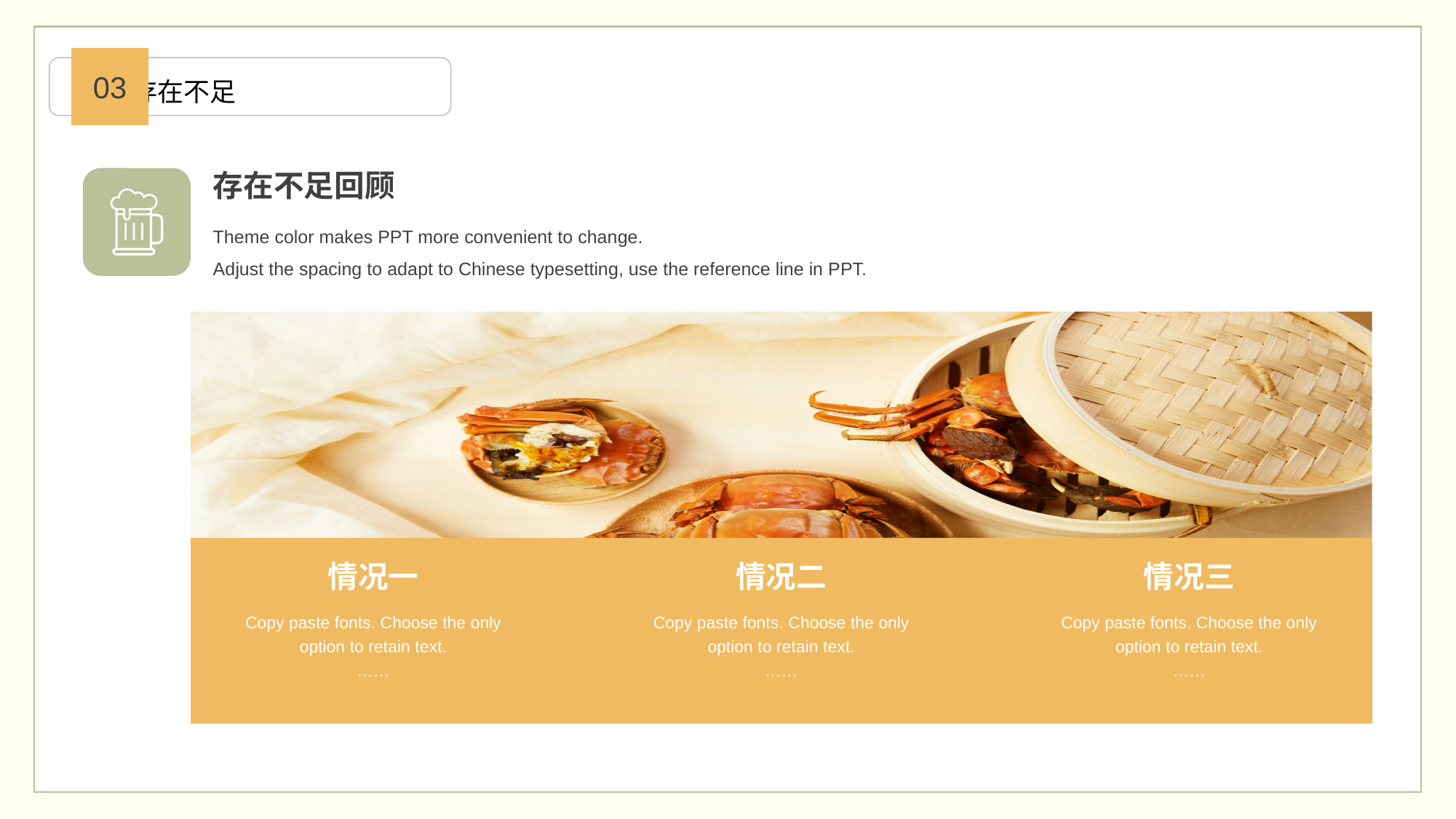

03
           存在不足
存在不足回顾

Theme color makes PPT more convenient to change.
Adjust the spacing to adapt to Chinese typesetting, use the reference line in PPT.

情况一
Copy paste fonts. Choose the only option to retain text.
……
情况二
Copy paste fonts. Choose the only option to retain text.
……
情况三
Copy paste fonts. Choose the only option to retain text.
……